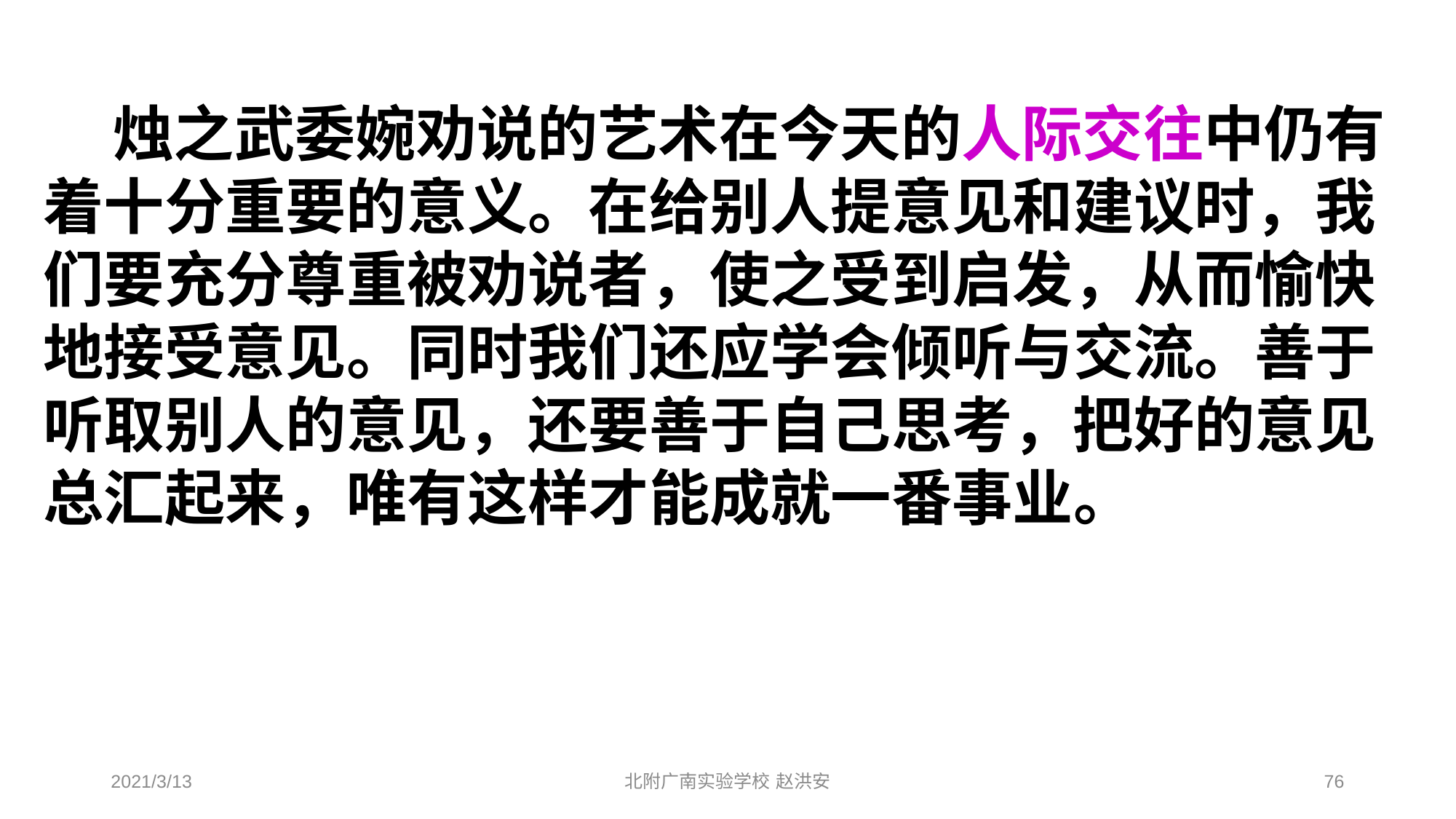

烛之武委婉劝说的艺术在今天的人际交往中仍有着十分重要的意义。在给别人提意见和建议时，我们要充分尊重被劝说者，使之受到启发，从而愉快地接受意见。同时我们还应学会倾听与交流。善于听取别人的意见，还要善于自己思考，把好的意见总汇起来，唯有这样才能成就一番事业。
2021/3/13
北附广南实验学校 赵洪安
76